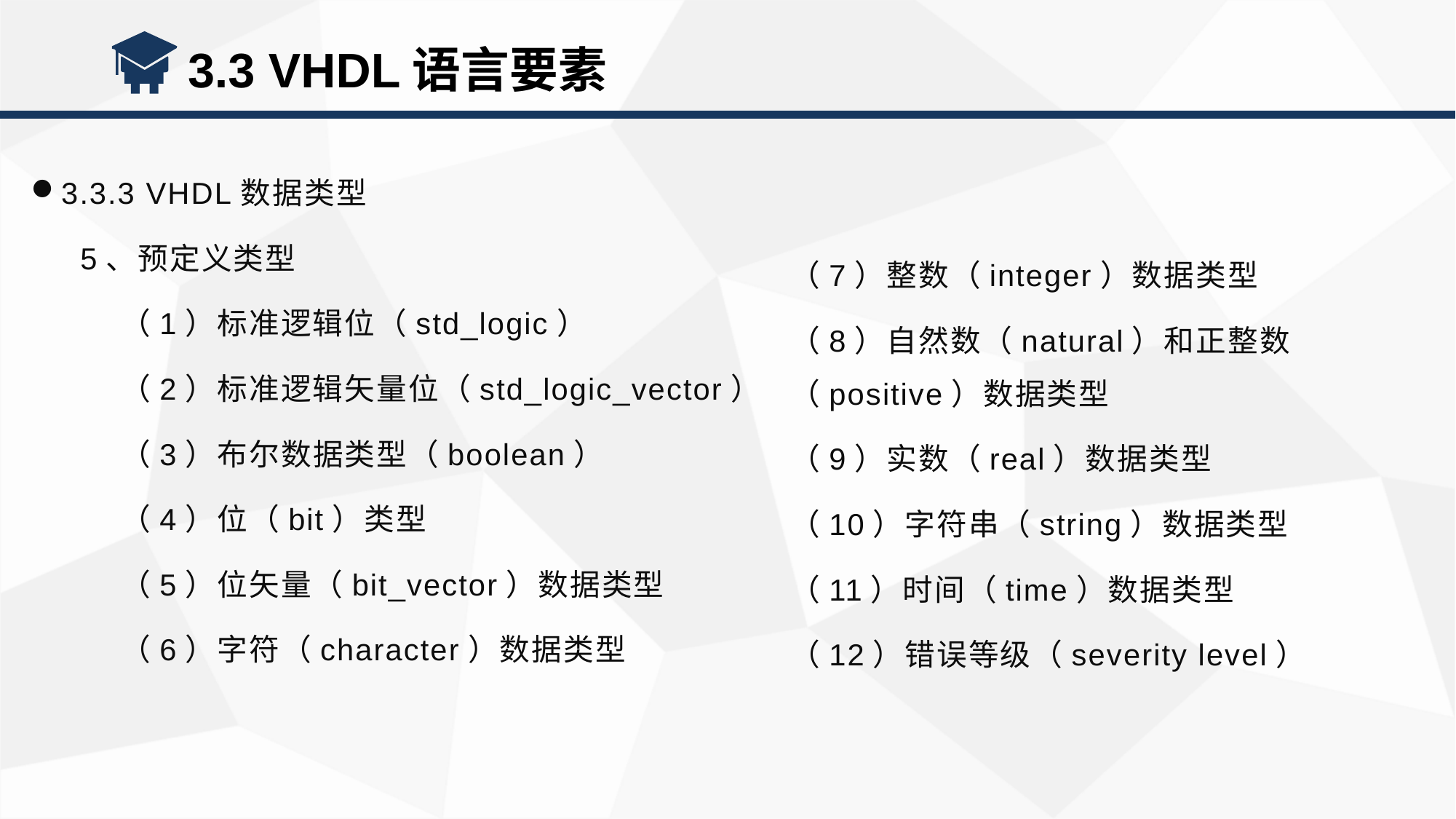

3.3 VHDL语言要素

3.3.3 VHDL数据类型
     5、预定义类型
          （1）标准逻辑位（std_logic）
          （2）标准逻辑矢量位（std_logic_vector）
          （3）布尔数据类型（boolean）
          （4）位（bit）类型
          （5）位矢量（bit_vector）数据类型
          （6）字符（character）数据类型
（7）整数（integer）数据类型
（8）自然数（natural）和正整数（positive）数据类型
（9）实数（real）数据类型
（10）字符串（string）数据类型
（11）时间（time）数据类型
（12）错误等级（severity level）